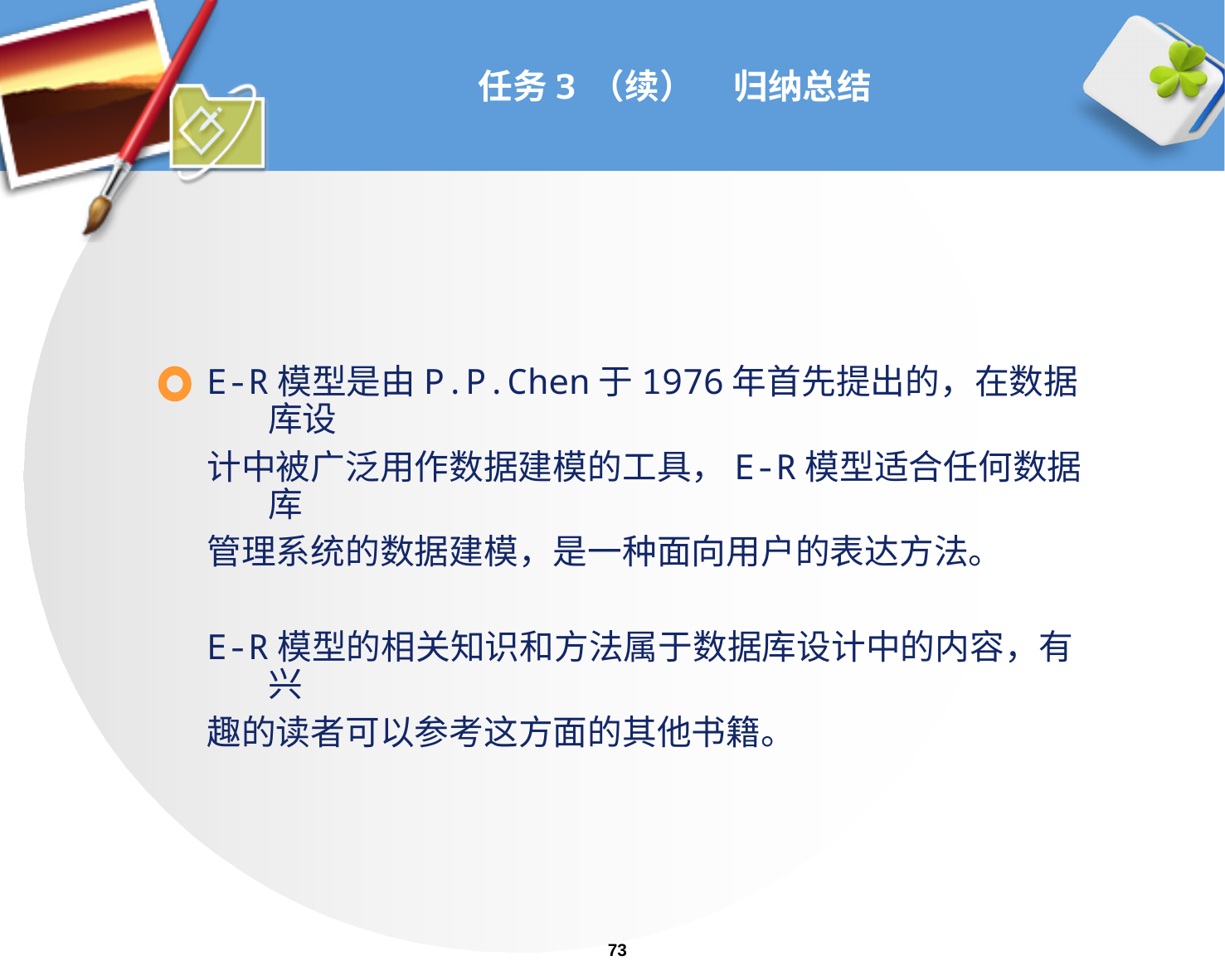

# 任务3 （续）     归纳总结
E-R模型是由P.P.Chen于1976年首先提出的，在数据库设
计中被广泛用作数据建模的工具，E-R模型适合任何数据库
管理系统的数据建模，是一种面向用户的表达方法。

E-R模型的相关知识和方法属于数据库设计中的内容，有兴
趣的读者可以参考这方面的其他书籍。

73